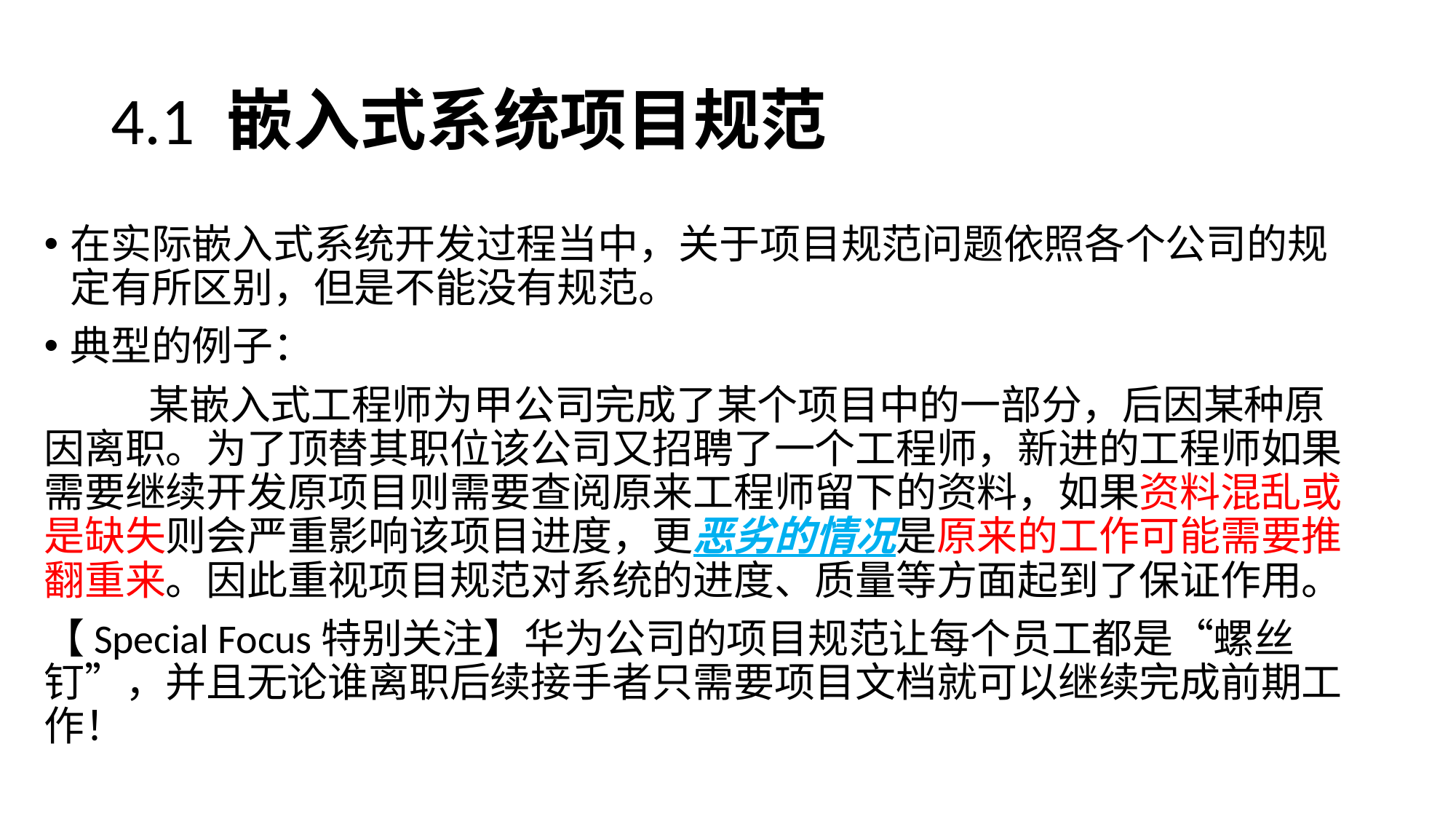

# 4.1 嵌入式系统项目规范
在实际嵌入式系统开发过程当中，关于项目规范问题依照各个公司的规定有所区别，但是不能没有规范。
典型的例子：
	某嵌入式工程师为甲公司完成了某个项目中的一部分，后因某种原因离职。为了顶替其职位该公司又招聘了一个工程师，新进的工程师如果需要继续开发原项目则需要查阅原来工程师留下的资料，如果资料混乱或是缺失则会严重影响该项目进度，更恶劣的情况是原来的工作可能需要推翻重来。因此重视项目规范对系统的进度、质量等方面起到了保证作用。
【Special Focus特别关注】华为公司的项目规范让每个员工都是“螺丝钉”，并且无论谁离职后续接手者只需要项目文档就可以继续完成前期工作！